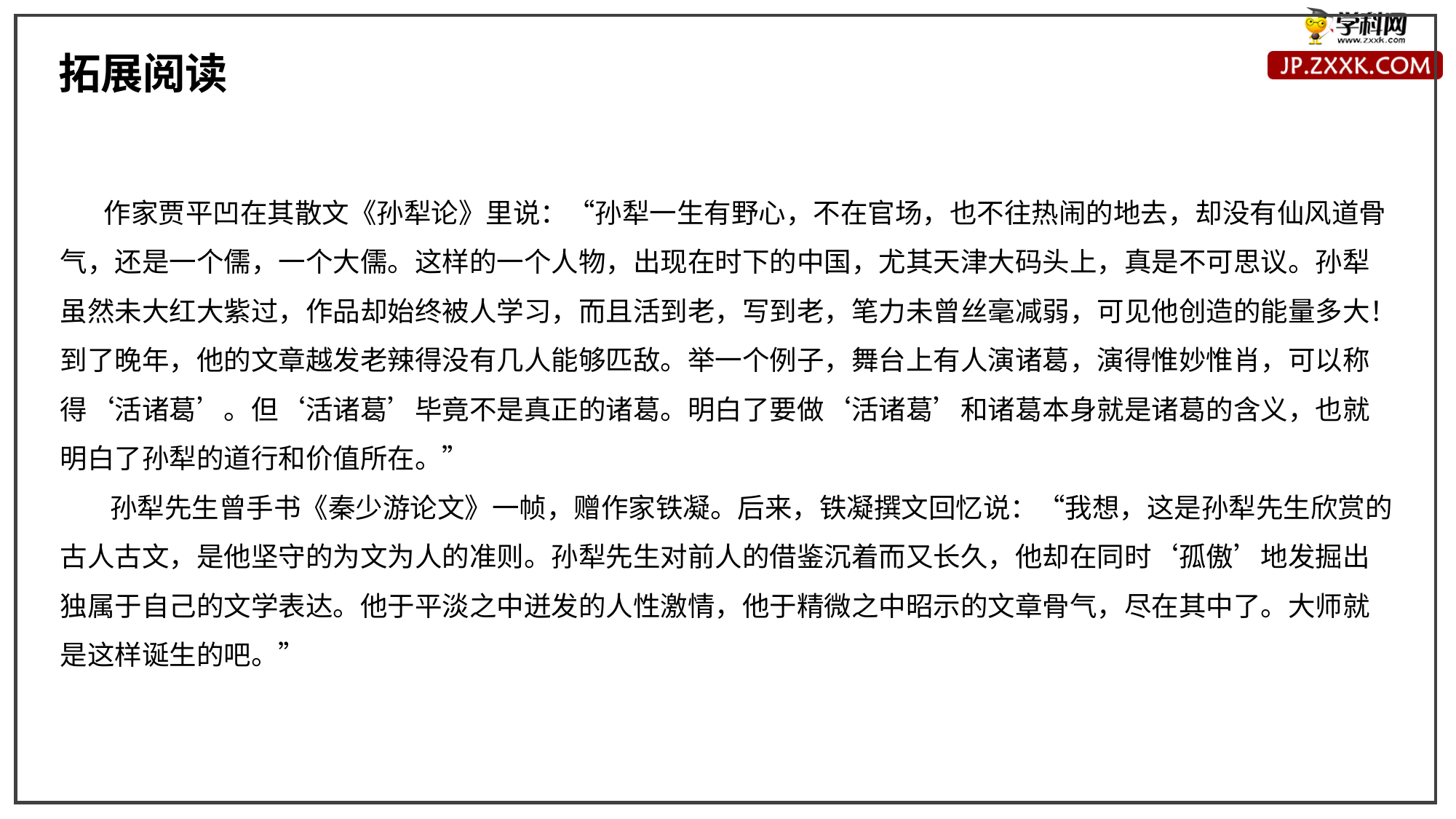

拓展阅读
      作家贾平凹在其散文《孙犁论》里说：“孙犁一生有野心，不在官场，也不往热闹的地去，却没有仙风道骨气，还是一个儒，一个大儒。这样的一个人物，出现在时下的中国，尤其天津大码头上，真是不可思议。孙犁虽然未大红大紫过，作品却始终被人学习，而且活到老，写到老，笔力未曾丝毫减弱，可见他创造的能量多大！到了晚年，他的文章越发老辣得没有几人能够匹敌。举一个例子，舞台上有人演诸葛，演得惟妙惟肖，可以称得‘活诸葛’。但‘活诸葛’毕竟不是真正的诸葛。明白了要做‘活诸葛’和诸葛本身就是诸葛的含义，也就明白了孙犁的道行和价值所在。”
       孙犁先生曾手书《秦少游论文》一帧，赠作家铁凝。后来，铁凝撰文回忆说：“我想，这是孙犁先生欣赏的古人古文，是他坚守的为文为人的准则。孙犁先生对前人的借鉴沉着而又长久，他却在同时‘孤傲’地发掘出独属于自己的文学表达。他于平淡之中迸发的人性激情，他于精微之中昭示的文章骨气，尽在其中了。大师就是这样诞生的吧。”